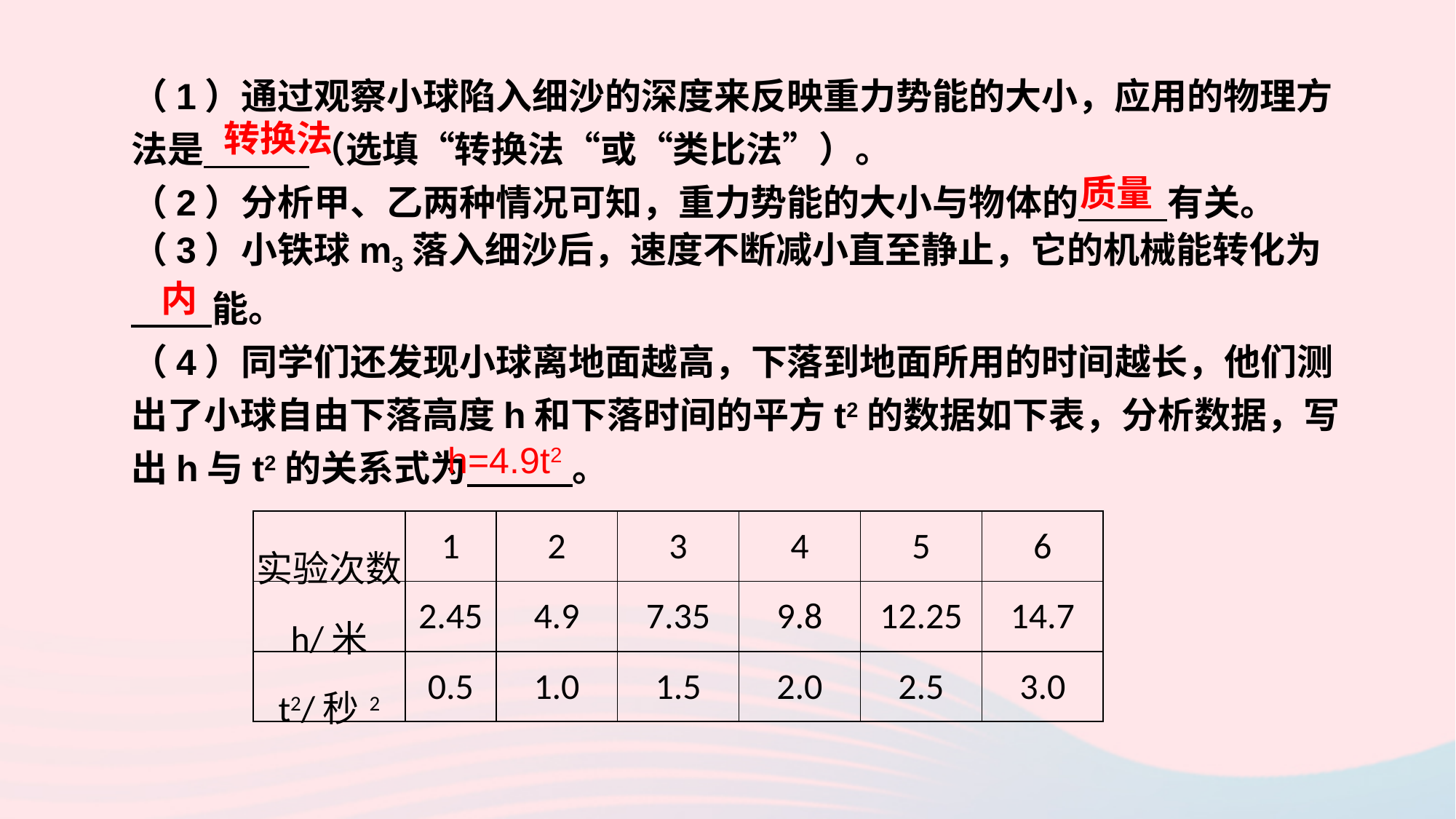

（1）通过观察小球陷入细沙的深度来反映重力势能的大小，应用的物理方法是　    　（选填“转换法“或“类比法”）。
（2）分析甲、乙两种情况可知，重力势能的大小与物体的　  　有关。
（3）小铁球m3落入细沙后，速度不断减小直至静止，它的机械能转化为
　 　能。
（4）同学们还发现小球离地面越高，下落到地面所用的时间越长，他们测出了小球自由下落高度h和下落时间的平方t2的数据如下表，分析数据，写出h与t2的关系式为　    　。
转换法
质量
内
h=4.9t2
| 实验次数 | 1 | 2 | 3 | 4 | 5 | 6 |
| --- | --- | --- | --- | --- | --- | --- |
| h/米 | 2.45 | 4.9 | 7.35 | 9.8 | 12.25 | 14.7 |
| t2/秒2 | 0.5 | 1.0 | 1.5 | 2.0 | 2.5 | 3.0 |